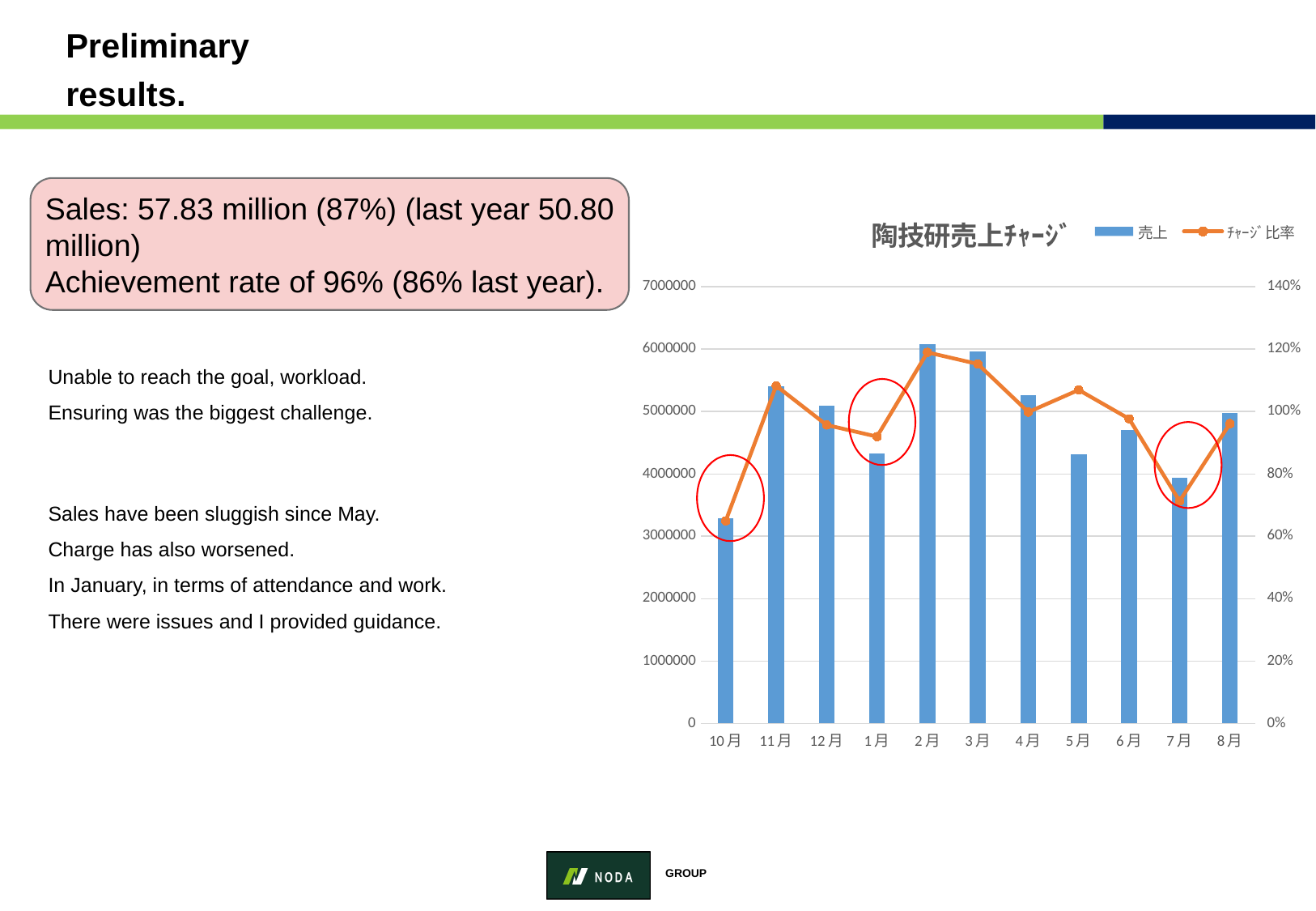

# Preliminary results.

Sales: 57.83 million (87%) (last year 50.80 million)
Achievement rate of 96% (86% last year).

### Chart: 陶技研売上ﾁｬｰｼﾞ

| Category | 売上 | ﾁｬｰｼﾞ比率 |
|---|---|---|
| 10月 | 3289540.0 | 0.6494008488796762 |
| 11月 | 5411230.0 | 1.0826790716286514 |
| 12月 | 5090020.0 | 0.9569505546155292 |
| 1月 | 4324540.0 | 0.919625730994152 |
| 2月 | 6076420.0 | 1.1897053352912383 |
| 3月 | 5960220.0 | 1.152401392111369 |
| 4月 | 5268370.0 | 0.9983646010991094 |
| 5月 | 4321020.0 | 1.0692947290274684 |
| 6月 | 4705450.0 | 0.9766396845163969 |
| 7月 | 3942940.0 | 0.7127512653651482 |
| 8月 | 4972850.0 | 0.9614522320780763 |
Unable to reach the goal, workload.
Ensuring was the biggest challenge.

Sales have been sluggish since May.
Charge has also worsened.
In January, in terms of attendance and work.
There were issues and I provided guidance.